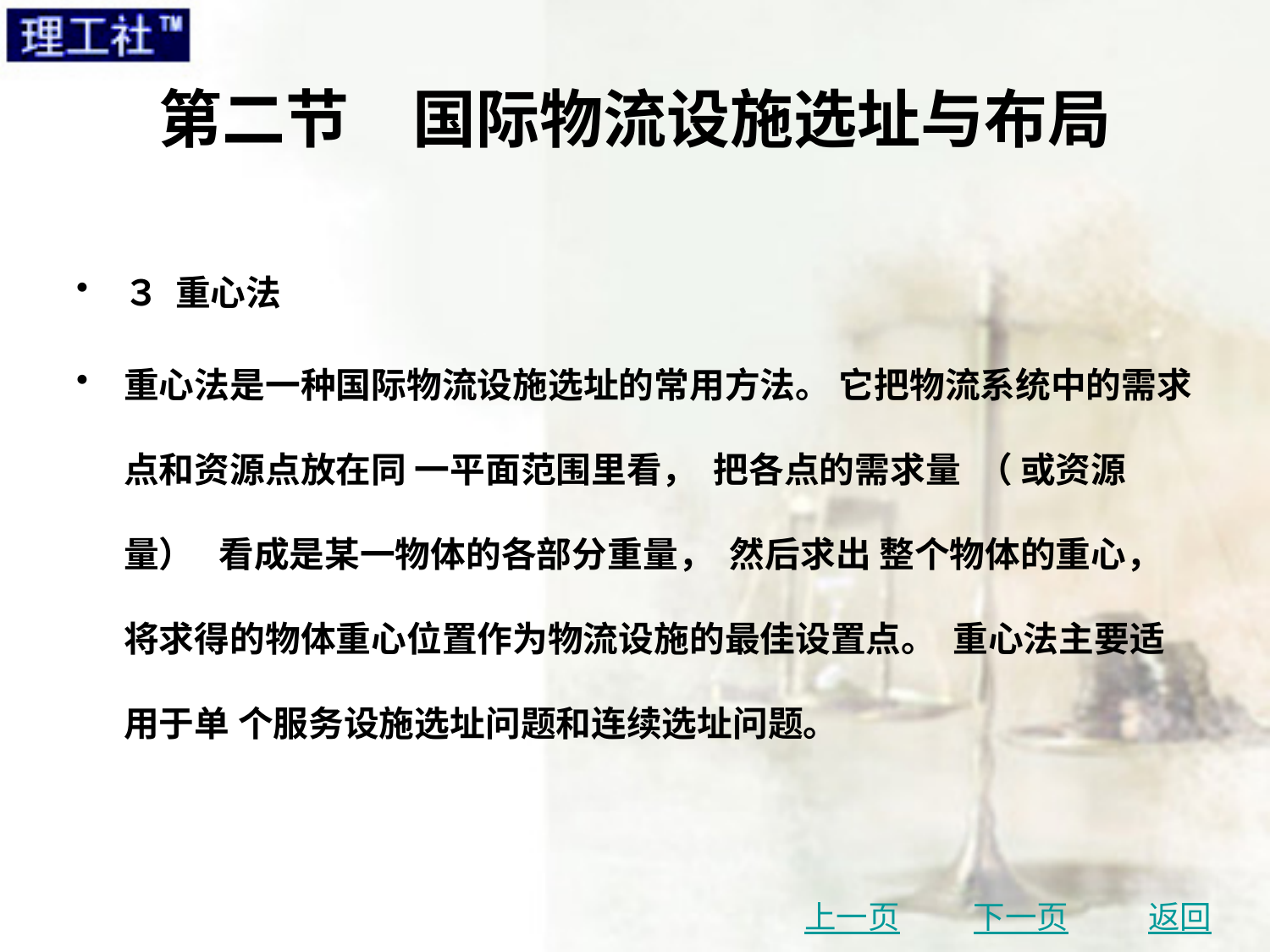

# 第二节　国际物流设施选址与布局
３  重心法
重心法是一种国际物流设施选址的常用方法。 它把物流系统中的需求点和资源点放在同 一平面范围里看，  把各点的需求量  （ 或资源量）   看成是某一物体的各部分重量，  然后求出 整个物体的重心，  将求得的物体重心位置作为物流设施的最佳设置点。  重心法主要适用于单 个服务设施选址问题和连续选址问题。
上一页
下一页
返回